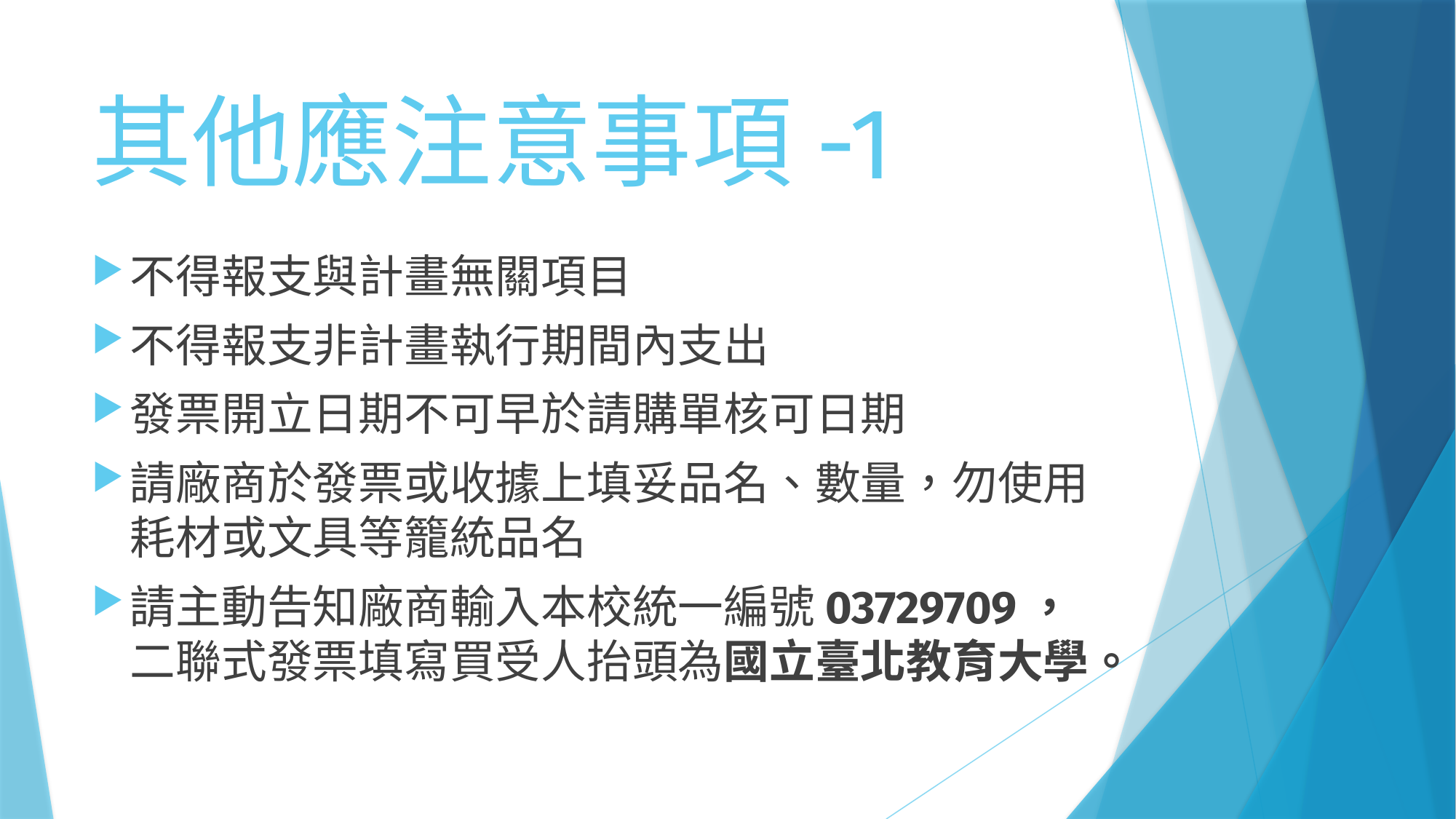

# 其他應注意事項-1
不得報支與計畫無關項目
不得報支非計畫執行期間內支出
發票開立日期不可早於請購單核可日期
請廠商於發票或收據上填妥品名、數量，勿使用耗材或文具等籠統品名
請主動告知廠商輸入本校統一編號03729709，二聯式發票填寫買受人抬頭為國立臺北教育大學。